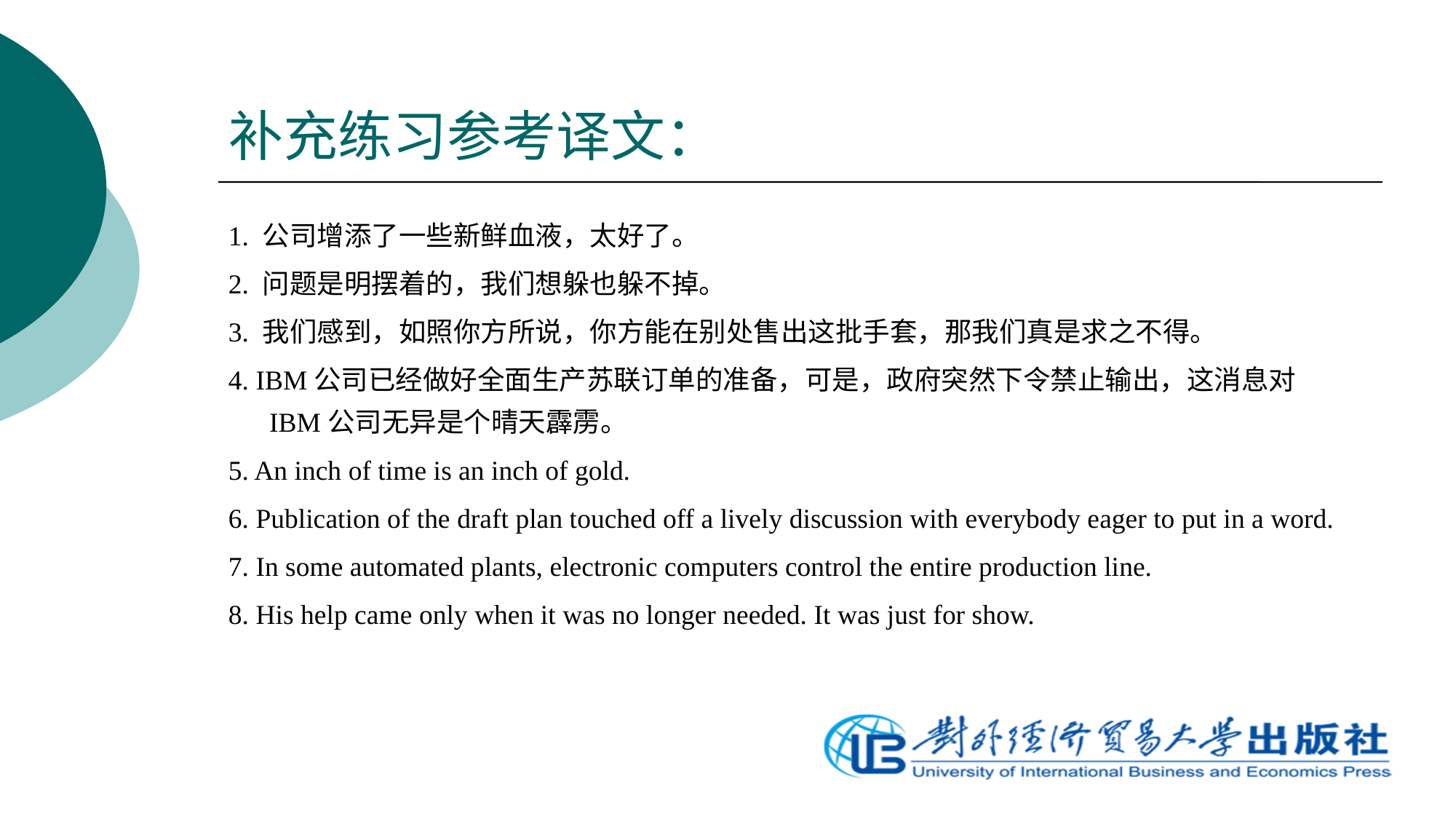

# 补充练习参考译文：
1. 公司增添了一些新鲜血液，太好了。
2. 问题是明摆着的，我们想躲也躲不掉。
3. 我们感到，如照你方所说，你方能在别处售出这批手套，那我们真是求之不得。
4. IBM公司已经做好全面生产苏联订单的准备，可是，政府突然下令禁止输出，这消息对IBM公司无异是个晴天霹雳。
5. An inch of time is an inch of gold.
6. Publication of the draft plan touched off a lively discussion with everybody eager to put in a word.
7. In some automated plants, electronic computers control the entire production line.
8. His help came only when it was no longer needed. It was just for show.